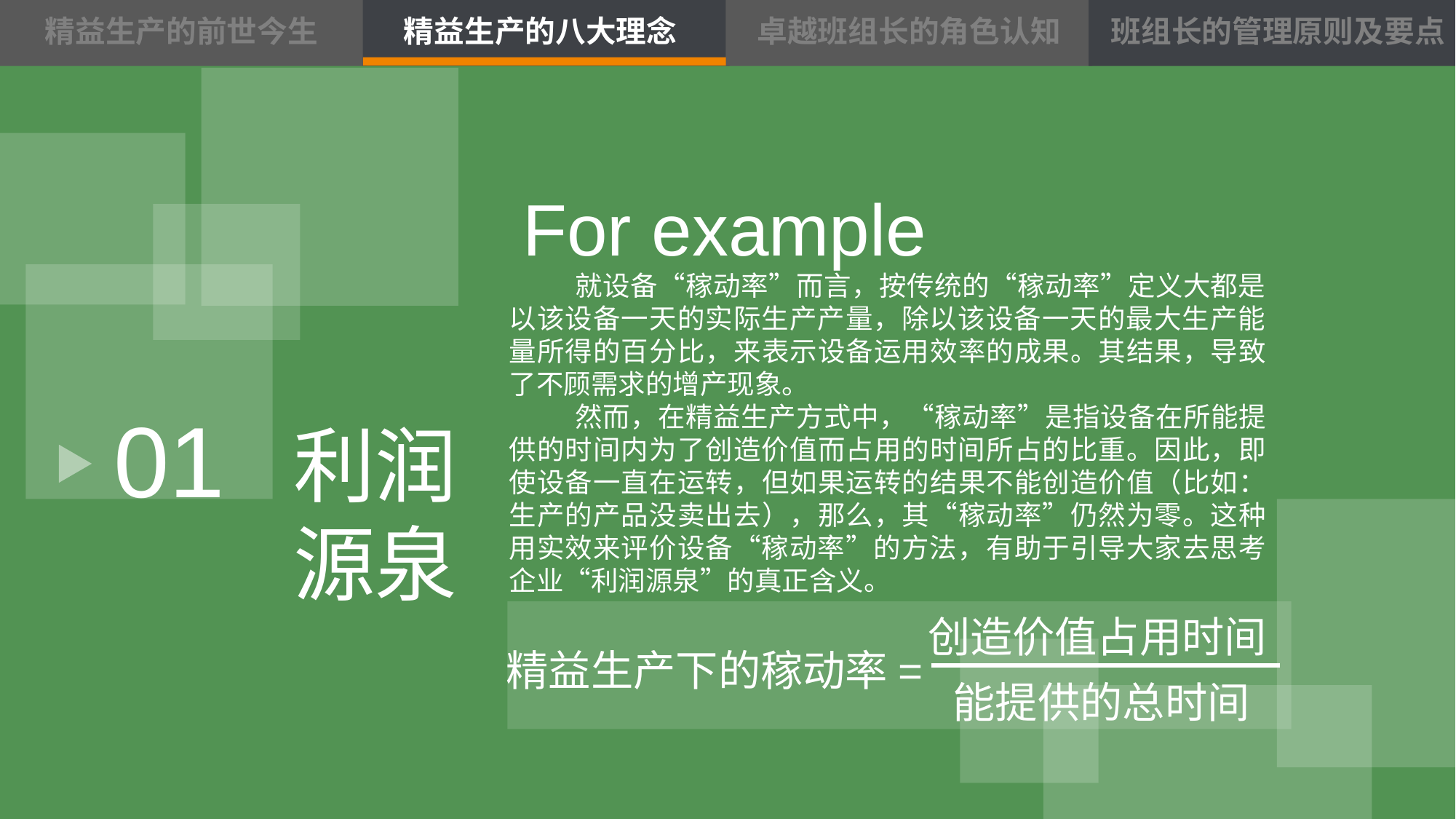

精益生产的前世今生
精益生产的八大理念
卓越班组长的角色认知
班组长的管理原则及要点

For example

         就设备“稼动率”而言，按传统的“稼动率”定义大都是以该设备一天的实际生产产量，除以该设备一天的最大生产能量所得的百分比，来表示设备运用效率的成果。其结果，导致了不顾需求的增产现象。
         然而，在精益生产方式中，“稼动率”是指设备在所能提供的时间内为了创造价值而占用的时间所占的比重。因此，即使设备一直在运转，但如果运转的结果不能创造价值（比如：生产的产品没卖出去），那么，其“稼动率”仍然为零。这种用实效来评价设备“稼动率”的方法，有助于引导大家去思考企业“利润源泉”的真正含义。

01
利润
源泉

创造价值占用时间
精益生产下的稼动率=

能提供的总时间